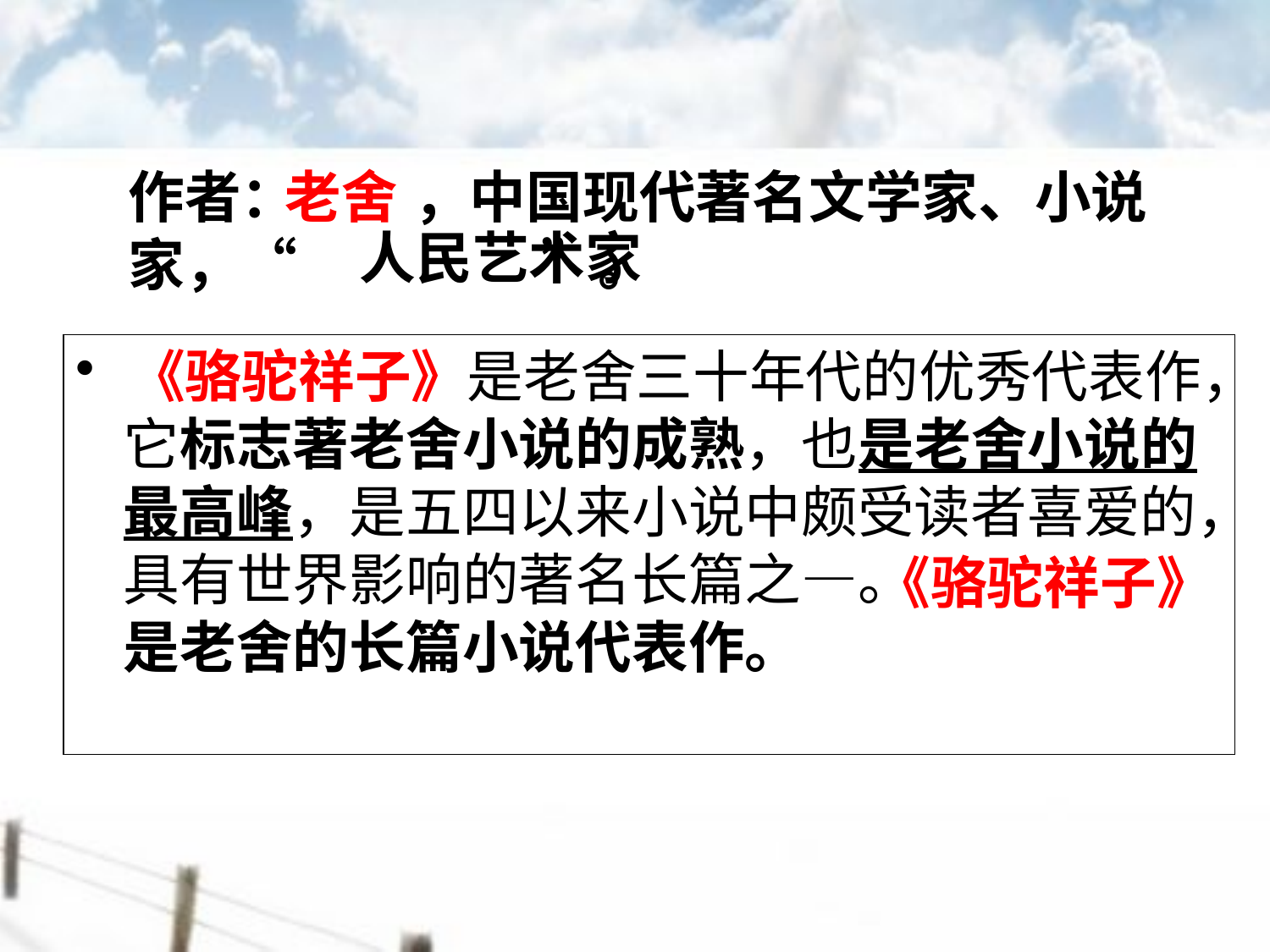

作者：         ，中国现代著名文学家、小说家，“                   ”。
老舍
人民艺术家
                          是老舍三十年代的优秀代表作，它标志著老舍小说的成熟，也是老舍小说的最高峰，是五四以来小说中颇受读者喜爱的，具有世界影响的著名长篇之—。                     是老舍的长篇小说代表作。
《骆驼祥子》
《骆驼祥子》